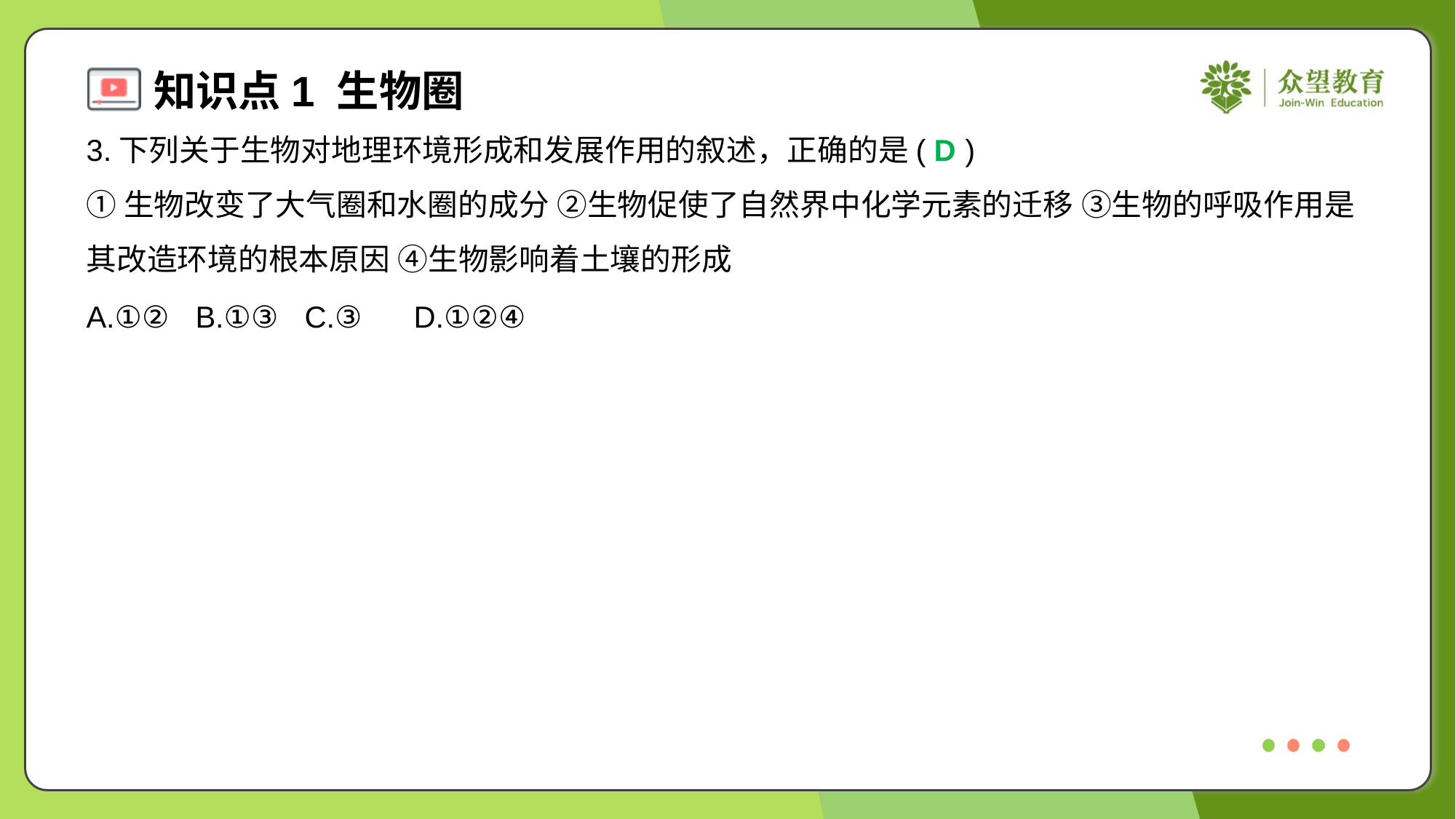

3.下列关于生物对地理环境形成和发展作用的叙述，正确的是(     )
D
①生物改变了大气圈和水圈的成分 ②生物促使了自然界中化学元素的迁移 ③生物的呼吸作用是
其改造环境的根本原因 ④生物影响着土壤的形成
A.①②	B.①③	C.③	D.①②④